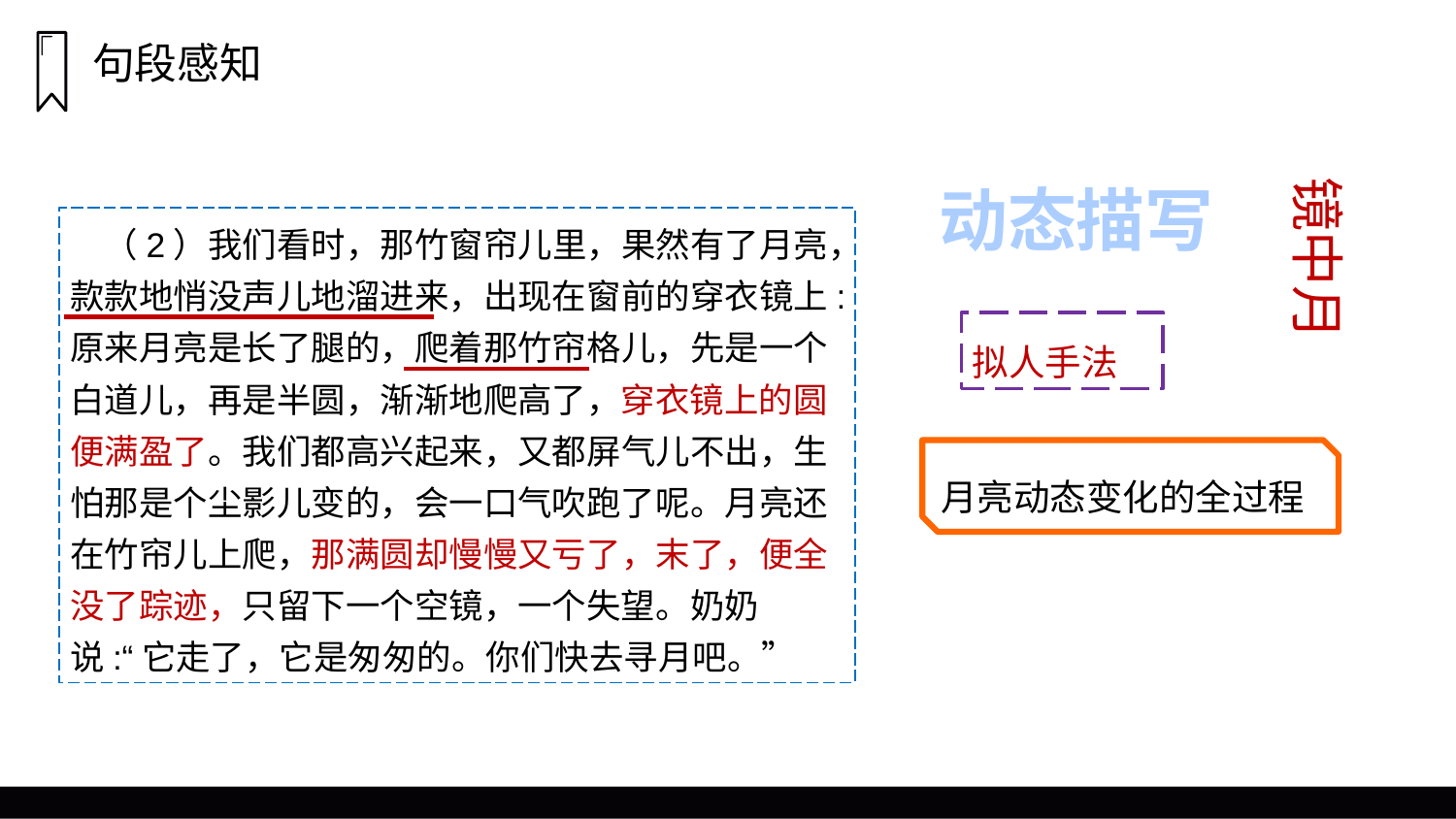

句段感知
动态描写
镜中月
   （2）我们看时，那竹窗帘儿里，果然有了月亮，款款地悄没声儿地溜进来，出现在窗前的穿衣镜上:原来月亮是长了腿的，爬着那竹帘格儿，先是一个白道儿，再是半圆，渐渐地爬高了，穿衣镜上的圆便满盈了。我们都高兴起来，又都屏气儿不出，生怕那是个尘影儿变的，会一口气吹跑了呢。月亮还在竹帘儿上爬，那满圆却慢慢又亏了，末了，便全没了踪迹，只留下一个空镜，一个失望。奶奶说:“它走了，它是匆匆的。你们快去寻月吧。”
拟人手法
月亮动态变化的全过程